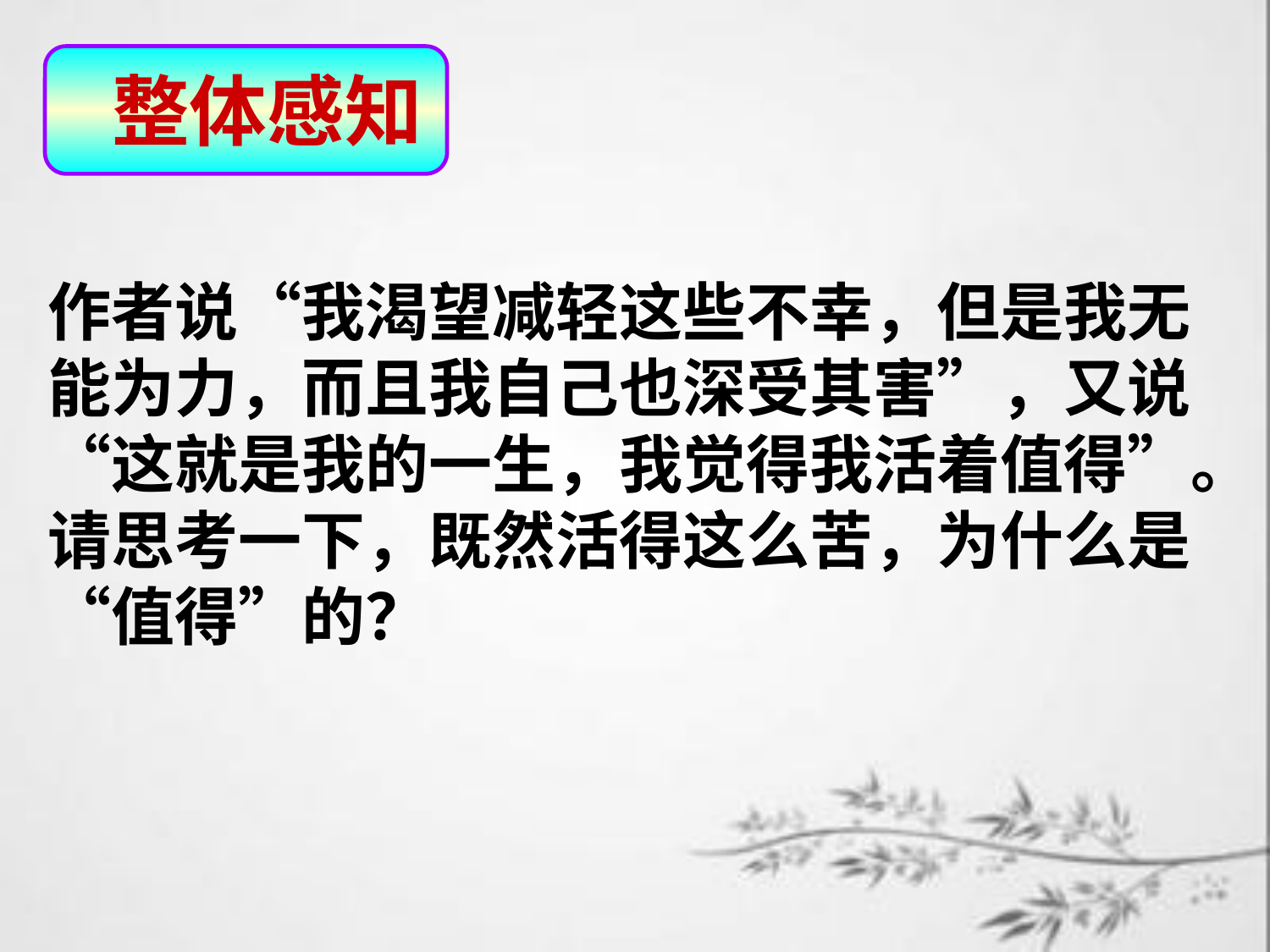

整体感知
作者说“我渴望减轻这些不幸，但是我无能为力，而且我自己也深受其害”，又说“这就是我的一生，我觉得我活着值得”。请思考一下，既然活得这么苦，为什么是“值得”的？